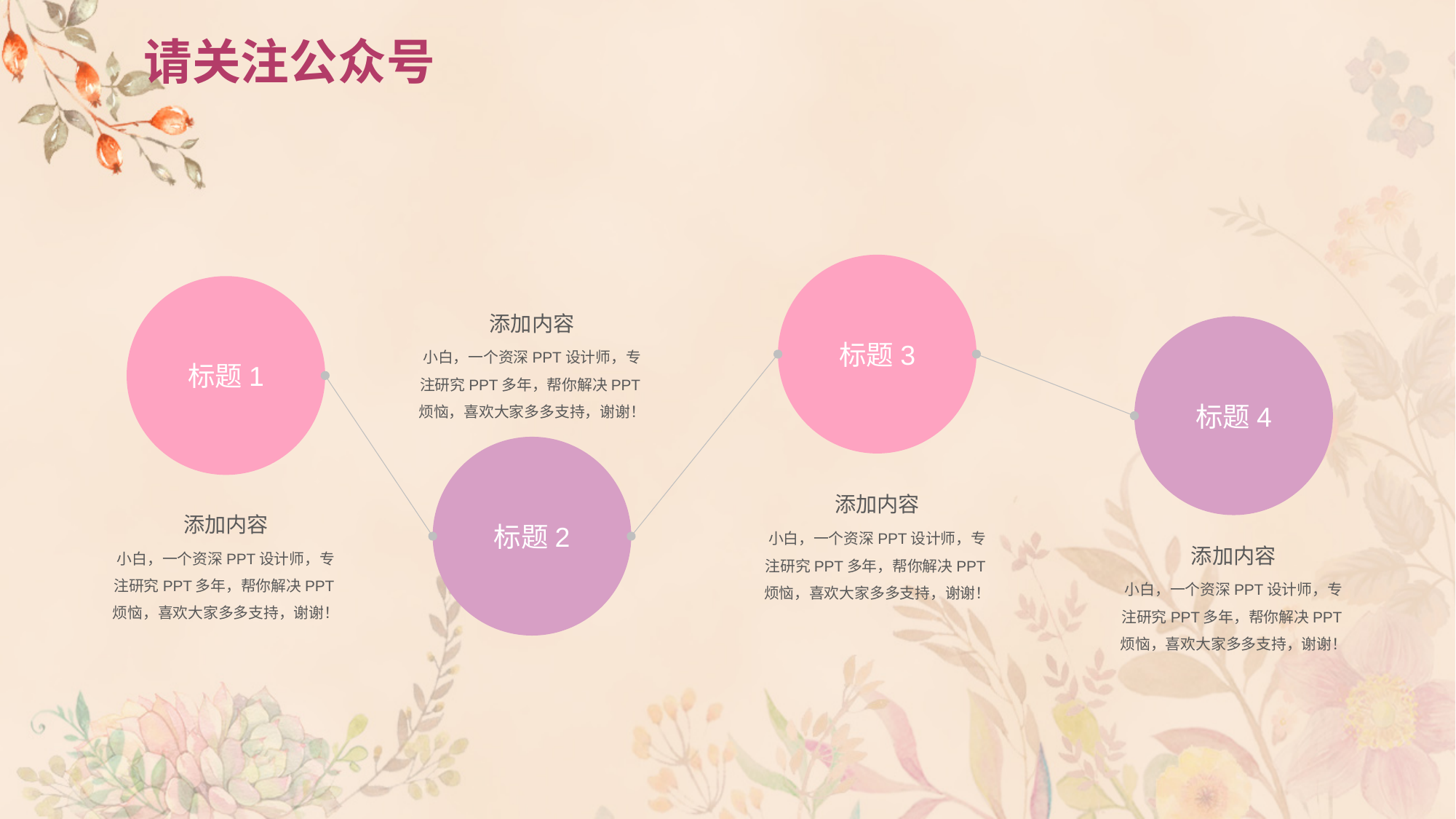

# 请关注公众号
标题3
标题1
添加内容
标题4
小白，一个资深PPT设计师，专注研究PPT多年，帮你解决PPT烦恼，喜欢大家多多支持，谢谢！
标题2
添加内容
添加内容
小白，一个资深PPT设计师，专注研究PPT多年，帮你解决PPT烦恼，喜欢大家多多支持，谢谢！
添加内容
小白，一个资深PPT设计师，专注研究PPT多年，帮你解决PPT烦恼，喜欢大家多多支持，谢谢！
小白，一个资深PPT设计师，专注研究PPT多年，帮你解决PPT烦恼，喜欢大家多多支持，谢谢！